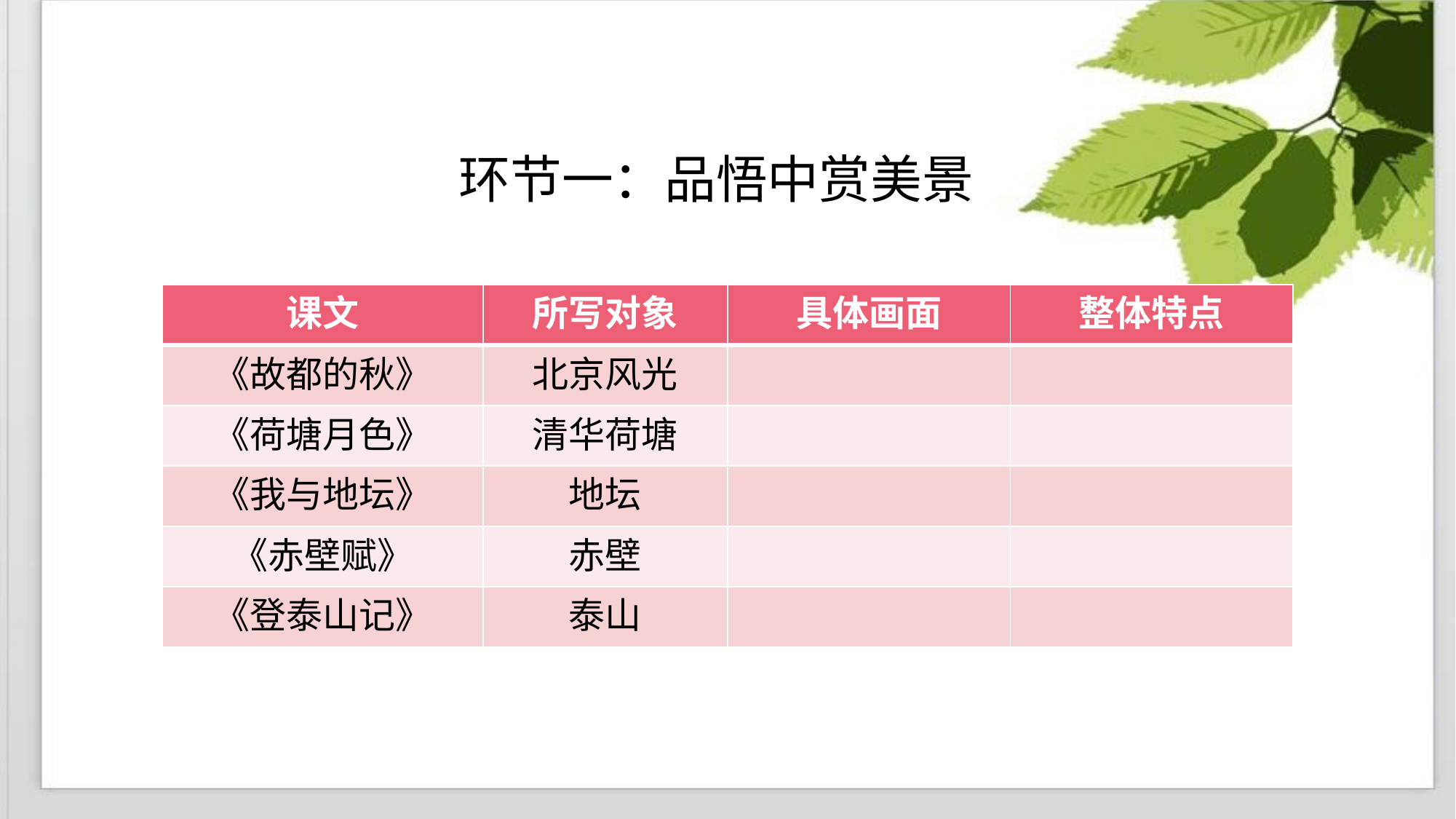

环节一：品悟中赏美景
| 课文 | 所写对象 | 具体画面 | 整体特点 |
| --- | --- | --- | --- |
| 《故都的秋》 | 北京风光 |  |  |
| 《荷塘月色》 | 清华荷塘 |  |  |
| 《我与地坛》 | 地坛 |  |  |
| 《赤壁赋》 | 赤壁 |  |  |
| 《登泰山记》 | 泰山 |  |  |